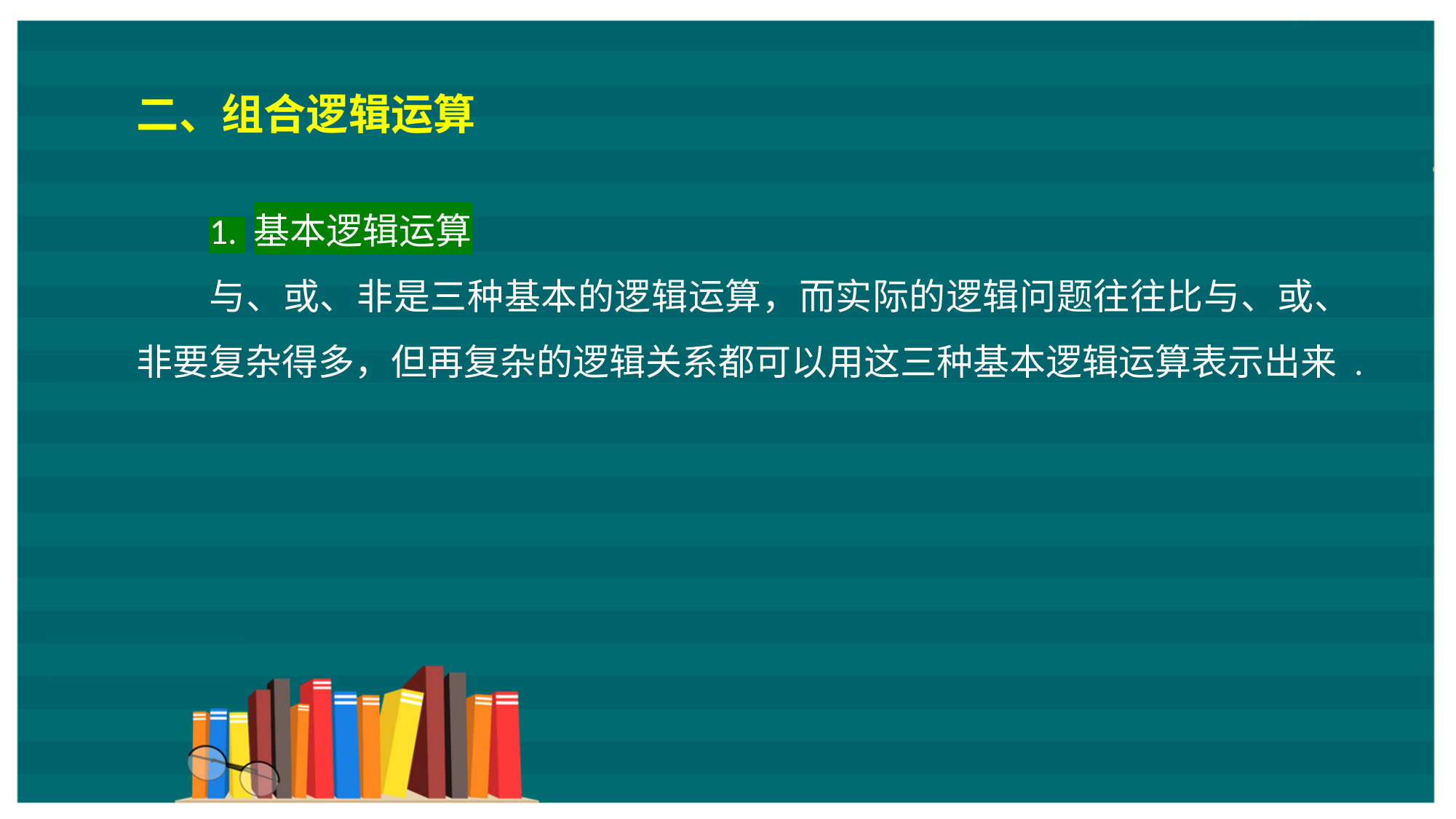

二、组合逻辑运算
1. 基本逻辑运算
与、或、非是三种基本的逻辑运算，而实际的逻辑问题往往比与、或、非要复杂得多，但再复杂的逻辑关系都可以用这三种基本逻辑运算表示出来 .